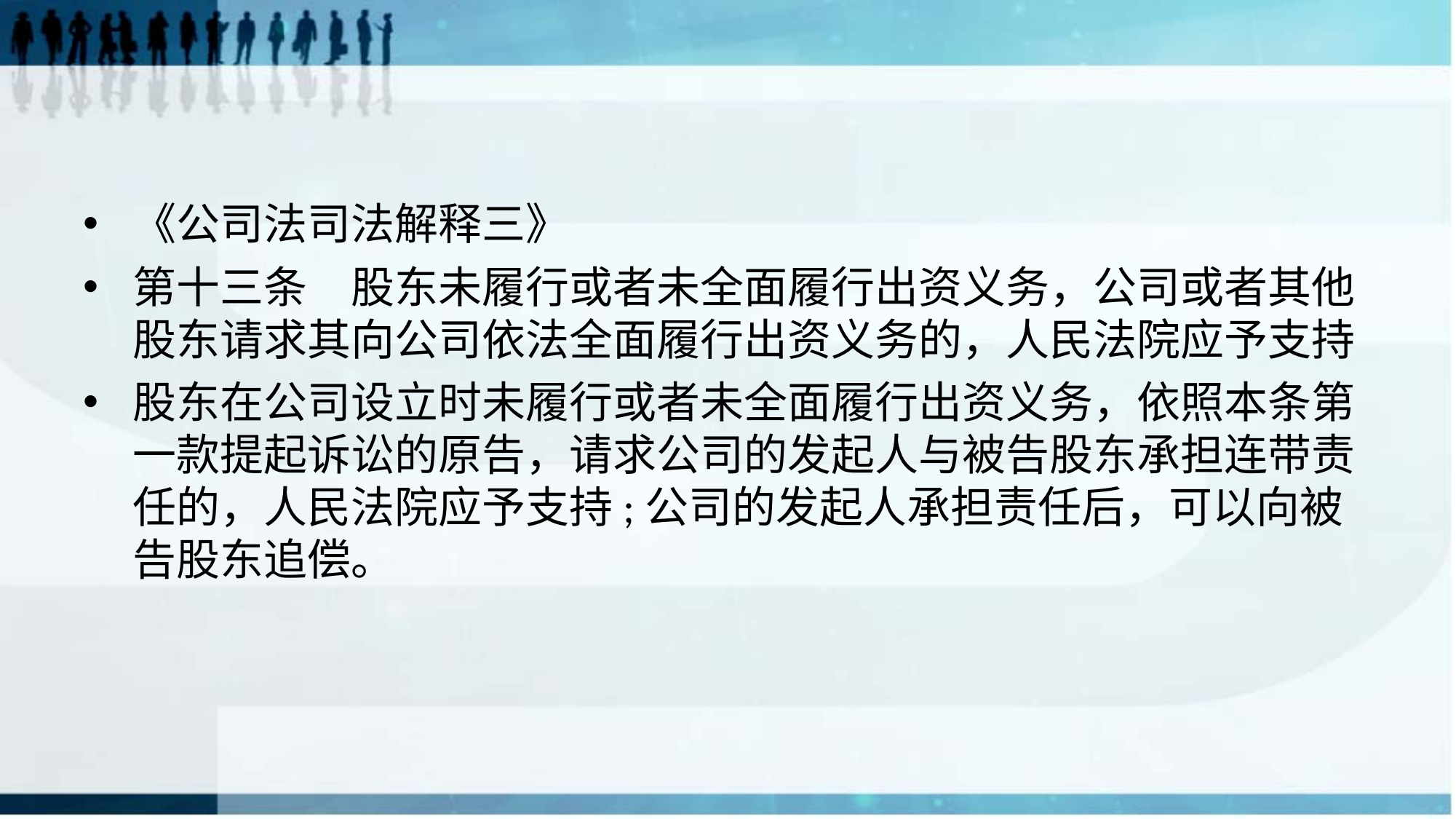

#
《公司法司法解释三》
第十三条　股东未履行或者未全面履行出资义务，公司或者其他股东请求其向公司依法全面履行出资义务的，人民法院应予支持
股东在公司设立时未履行或者未全面履行出资义务，依照本条第一款提起诉讼的原告，请求公司的发起人与被告股东承担连带责任的，人民法院应予支持;公司的发起人承担责任后，可以向被告股东追偿。